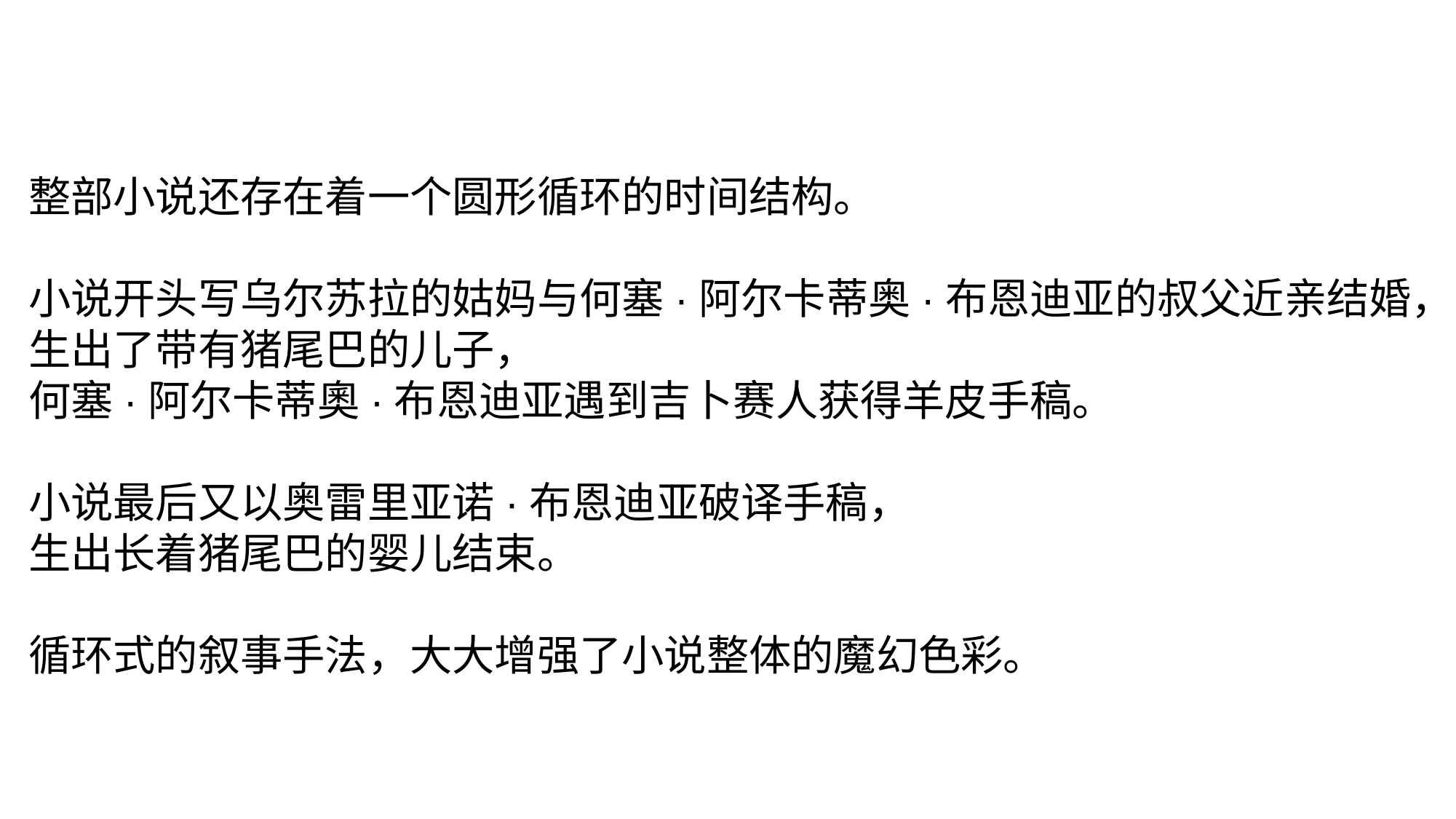

整部小说还存在着一个圆形循环的时间结构。

小说开头写乌尔苏拉的姑妈与何塞·阿尔卡蒂奥·布恩迪亚的叔父近亲结婚，生出了带有猪尾巴的儿子，
何塞·阿尔卡蒂奧·布恩迪亚遇到吉卜赛人获得羊皮手稿。

小说最后又以奥雷里亚诺·布恩迪亚破译手稿，
生出长着猪尾巴的婴儿结束。

循环式的叙事手法，大大增强了小说整体的魔幻色彩。